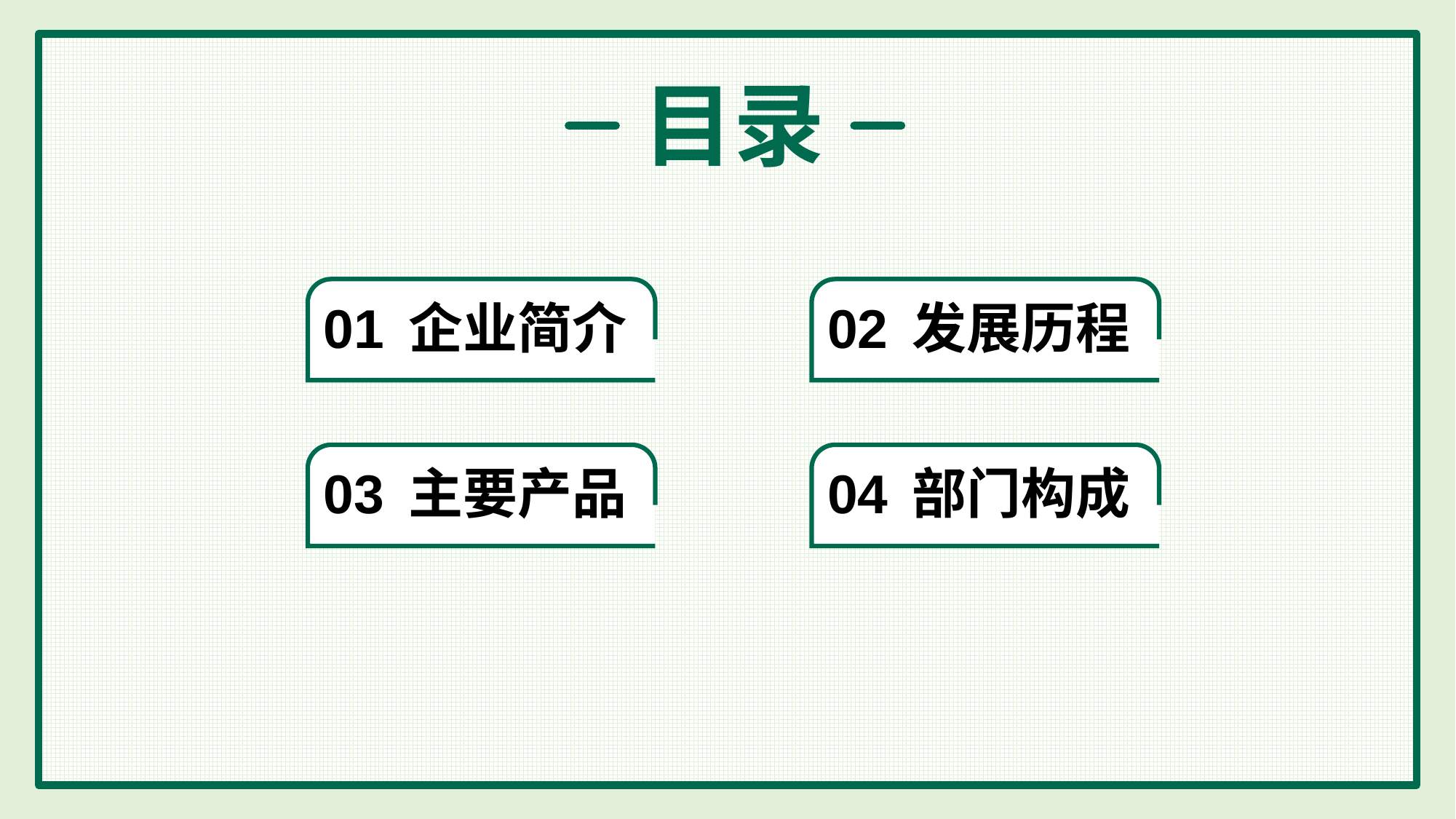

01
企业简介
02
发展历程
03
主要产品
04
部门构成